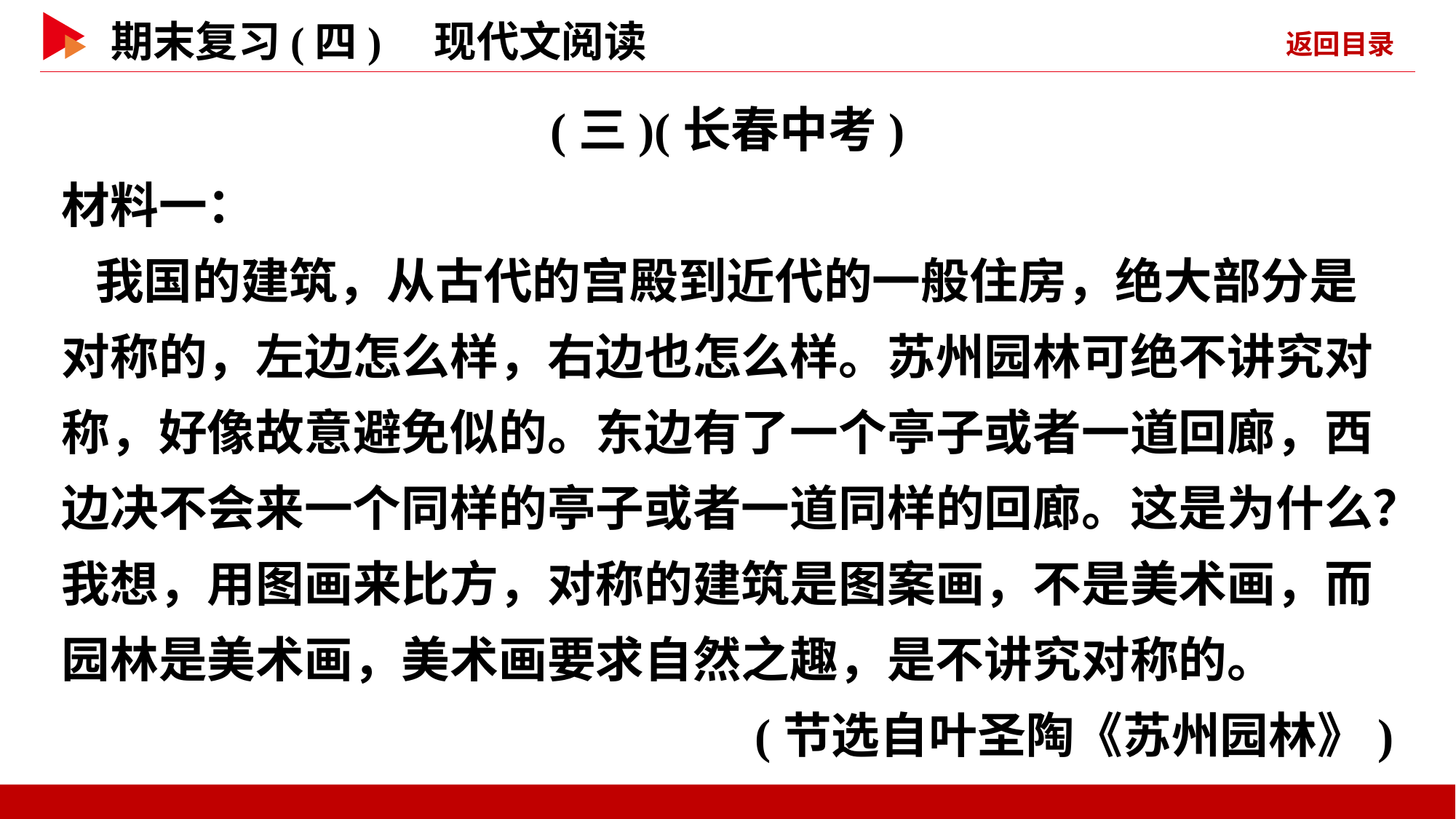

(三)(长春中考)
材料一：
  我国的建筑，从古代的宫殿到近代的一般住房，绝大部分是对称的，左边怎么样，右边也怎么样。苏州园林可绝不讲究对称，好像故意避免似的。东边有了一个亭子或者一道回廊，西边决不会来一个同样的亭子或者一道同样的回廊。这是为什么？我想，用图画来比方，对称的建筑是图案画，不是美术画，而园林是美术画，美术画要求自然之趣，是不讲究对称的。
(节选自叶圣陶《苏州园林》)